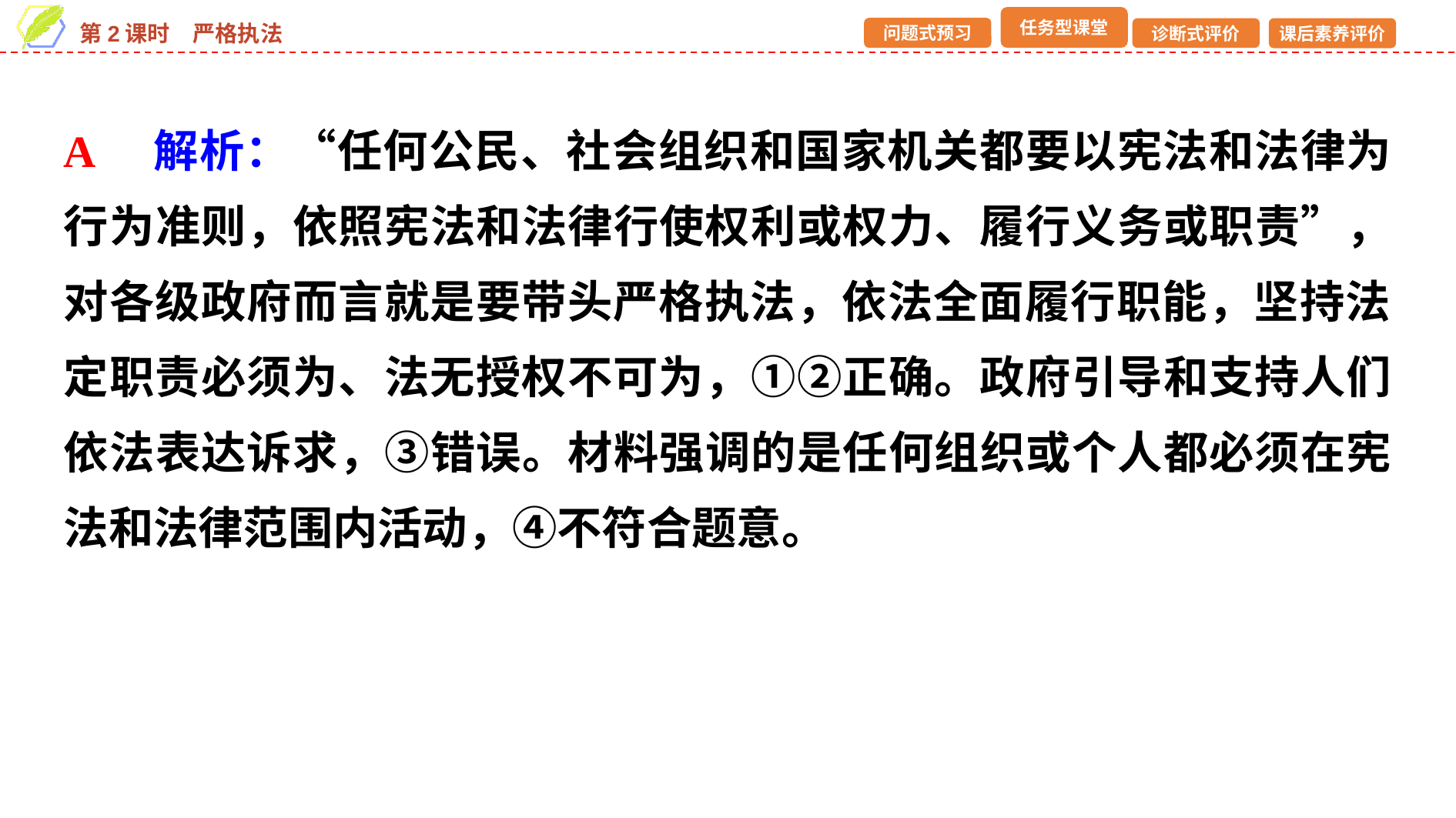

A　解析：“任何公民、社会组织和国家机关都要以宪法和法律为行为准则，依照宪法和法律行使权利或权力、履行义务或职责”，对各级政府而言就是要带头严格执法，依法全面履行职能，坚持法定职责必须为、法无授权不可为，①②正确。政府引导和支持人们依法表达诉求，③错误。材料强调的是任何组织或个人都必须在宪法和法律范围内活动，④不符合题意。